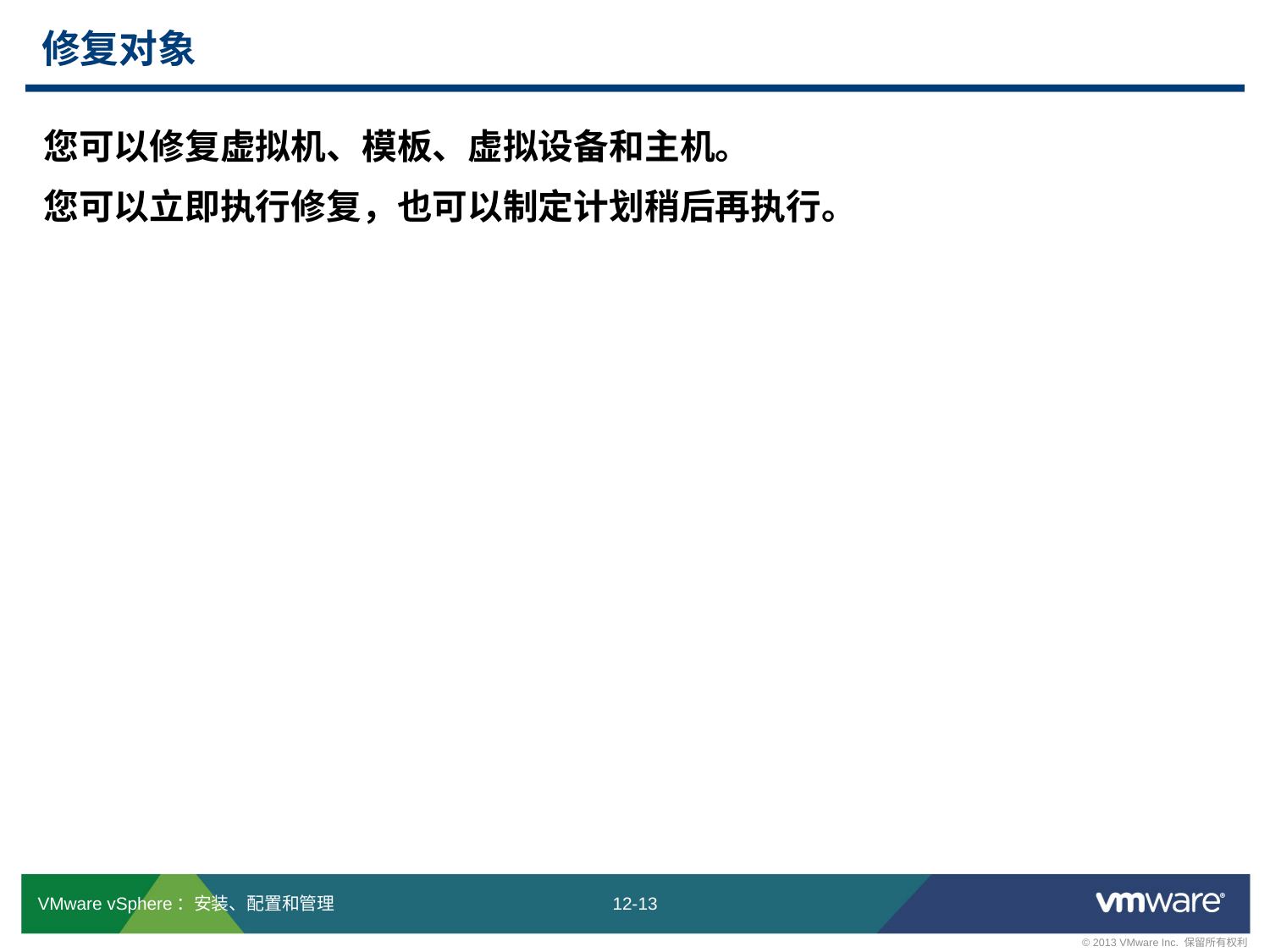

# 修复对象
您可以修复虚拟机、模板、虚拟设备和主机。
您可以立即执行修复，也可以制定计划稍后再执行。